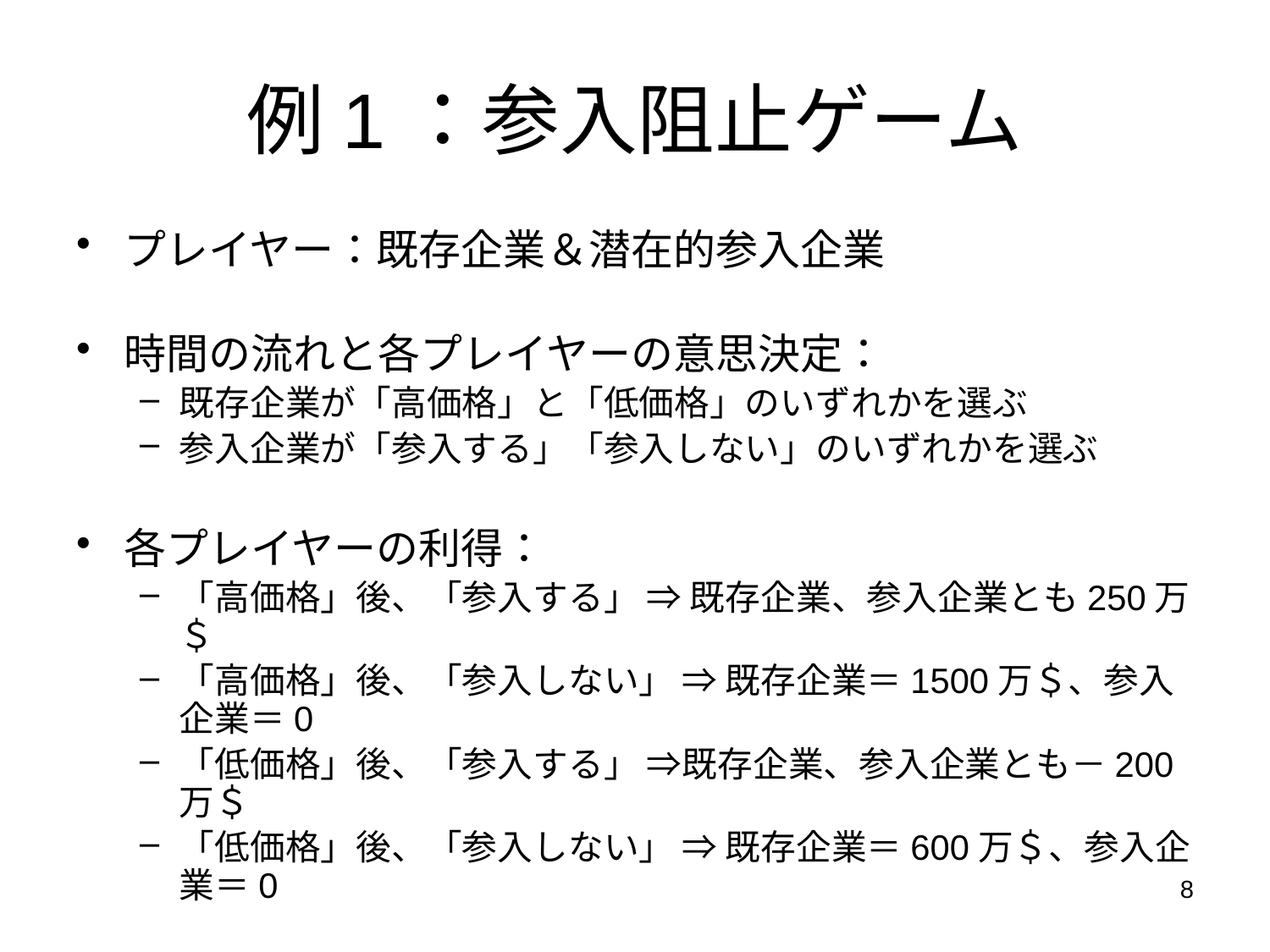

例1：参入阻止ゲーム
プレイヤー：既存企業＆潜在的参入企業

時間の流れと各プレイヤーの意思決定：
既存企業が「高価格」と「低価格」のいずれかを選ぶ
参入企業が「参入する」「参入しない」のいずれかを選ぶ

各プレイヤーの利得：
「高価格」後、「参入する」 ⇒ 既存企業、参入企業とも250万＄
「高価格」後、「参入しない」 ⇒ 既存企業＝1500万＄、参入企業＝0
「低価格」後、「参入する」 ⇒既存企業、参入企業とも－200万＄
「低価格」後、「参入しない」 ⇒ 既存企業＝600万＄、参入企業＝0
8